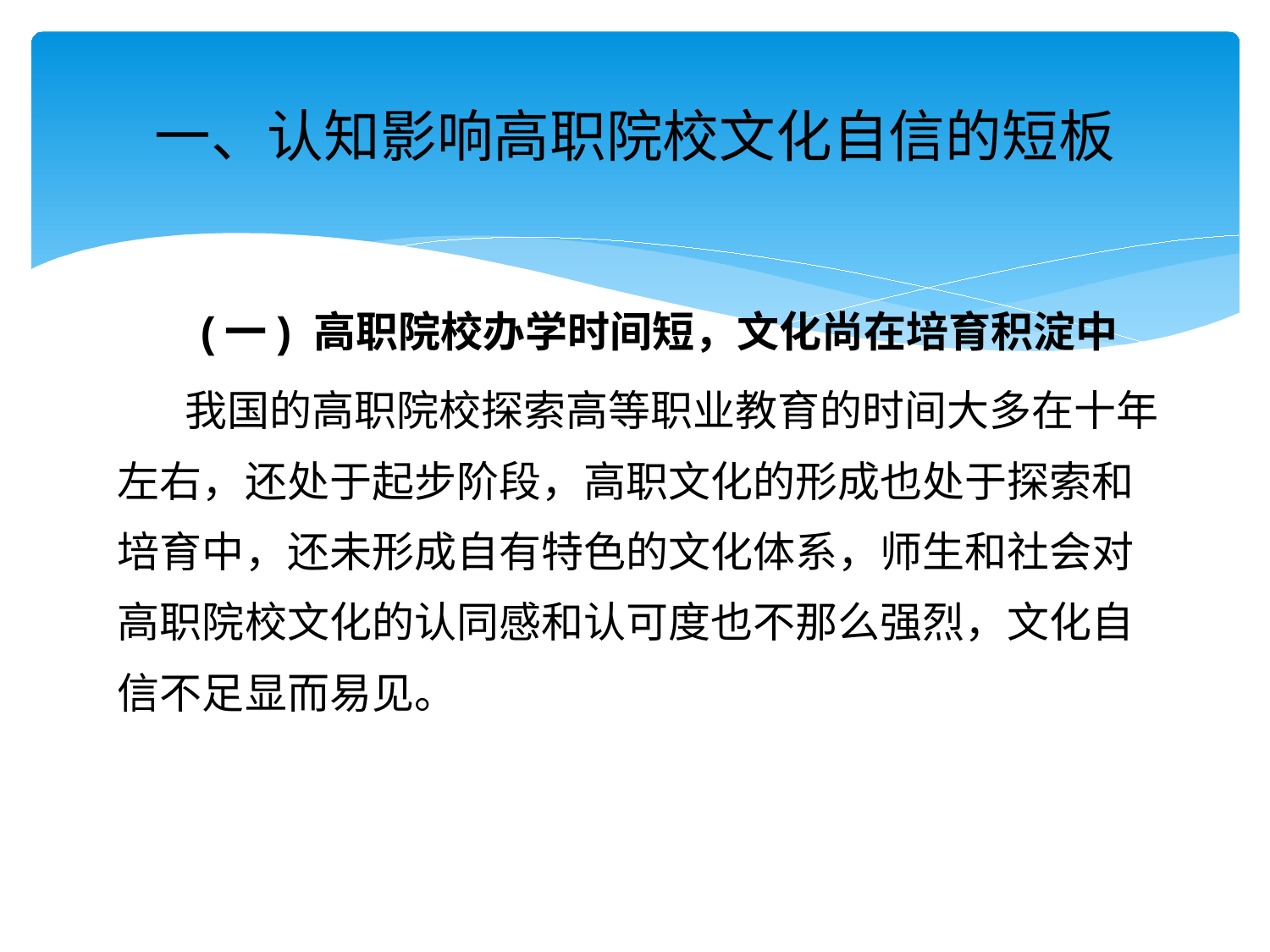

# 一、认知影响高职院校文化自信的短板
       (一) 高职院校办学时间短，文化尚在培育积淀中
      我国的高职院校探索高等职业教育的时间大多在十年左右，还处于起步阶段，高职文化的形成也处于探索和培育中，还未形成自有特色的文化体系，师生和社会对高职院校文化的认同感和认可度也不那么强烈，文化自信不足显而易见。